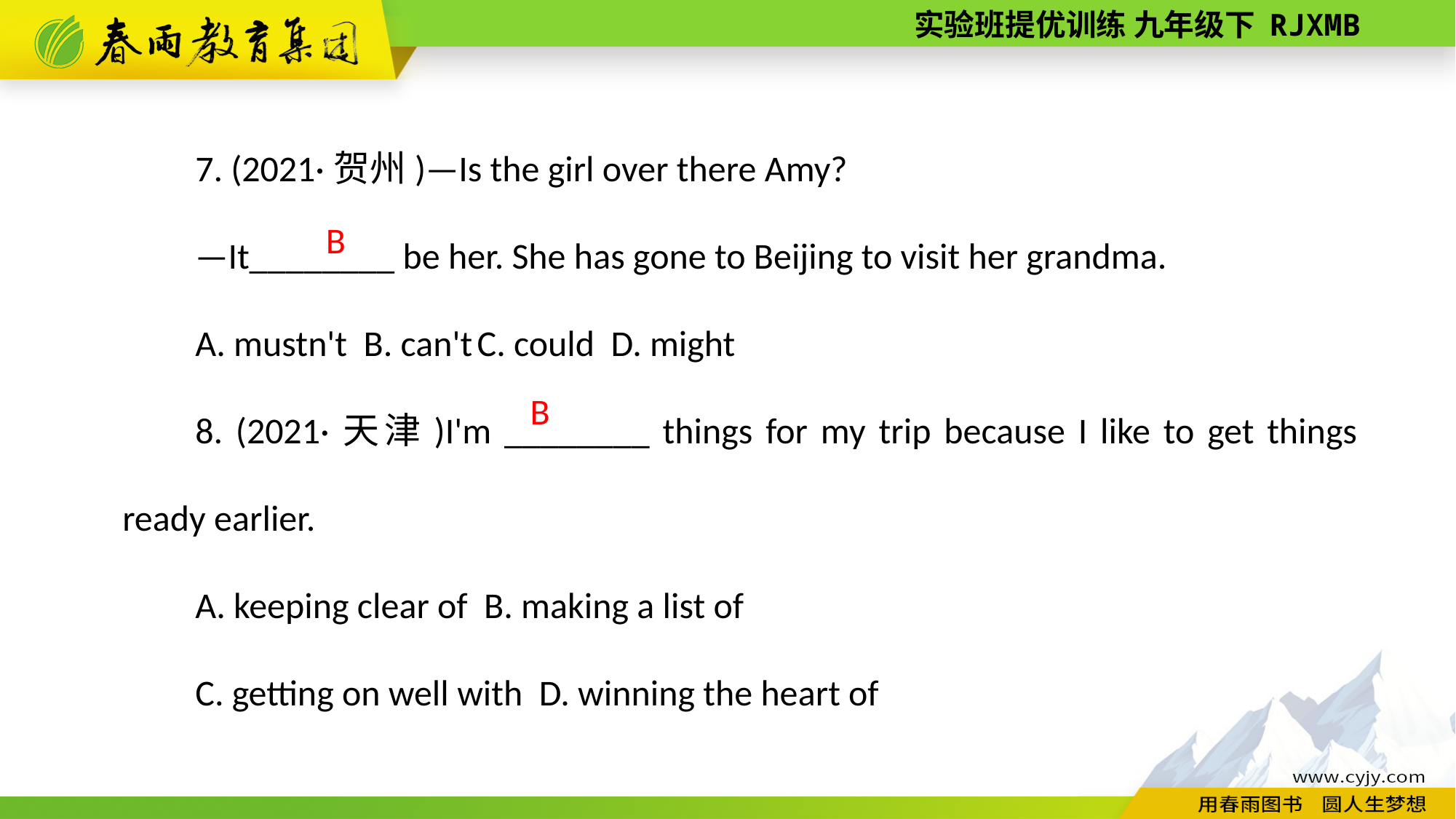

7. (2021·贺州)—Is the girl over there Amy?
—It________ be her. She has gone to Beijing to visit her grandma.
A. mustn't  B. can't C. could  D. might
8. (2021·天津)I'm ________ things for my trip because I like to get things ready earlier.
A. keeping clear of  B. making a list of
C. getting on well with  D. winning the heart of
B
B